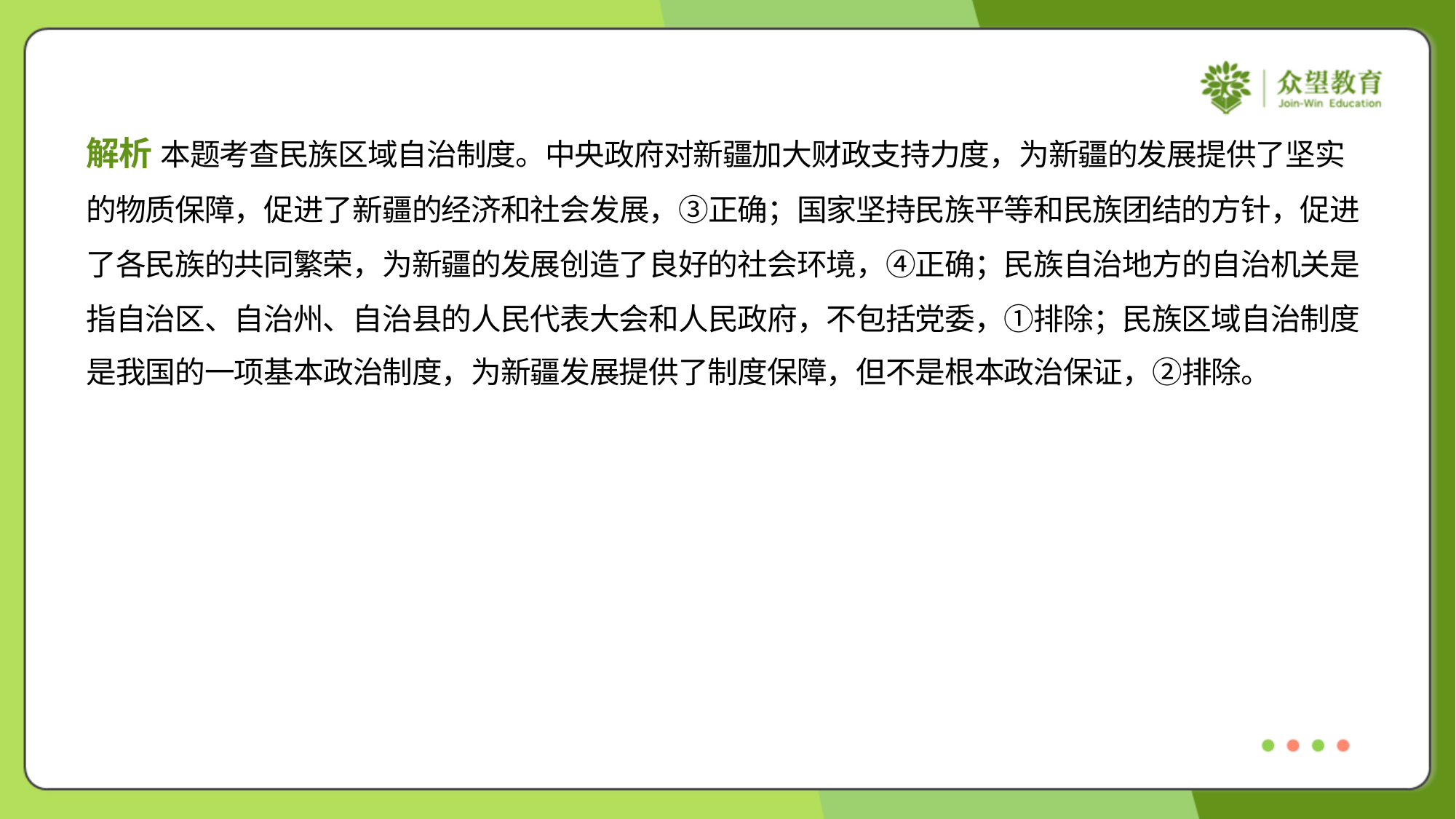

解析 本题考查民族区域自治制度。中央政府对新疆加大财政支持力度，为新疆的发展提供了坚实
的物质保障，促进了新疆的经济和社会发展，③正确；国家坚持民族平等和民族团结的方针，促进
了各民族的共同繁荣，为新疆的发展创造了良好的社会环境，④正确；民族自治地方的自治机关是
指自治区、自治州、自治县的人民代表大会和人民政府，不包括党委，①排除；民族区域自治制度
是我国的一项基本政治制度，为新疆发展提供了制度保障，但不是根本政治保证，②排除。